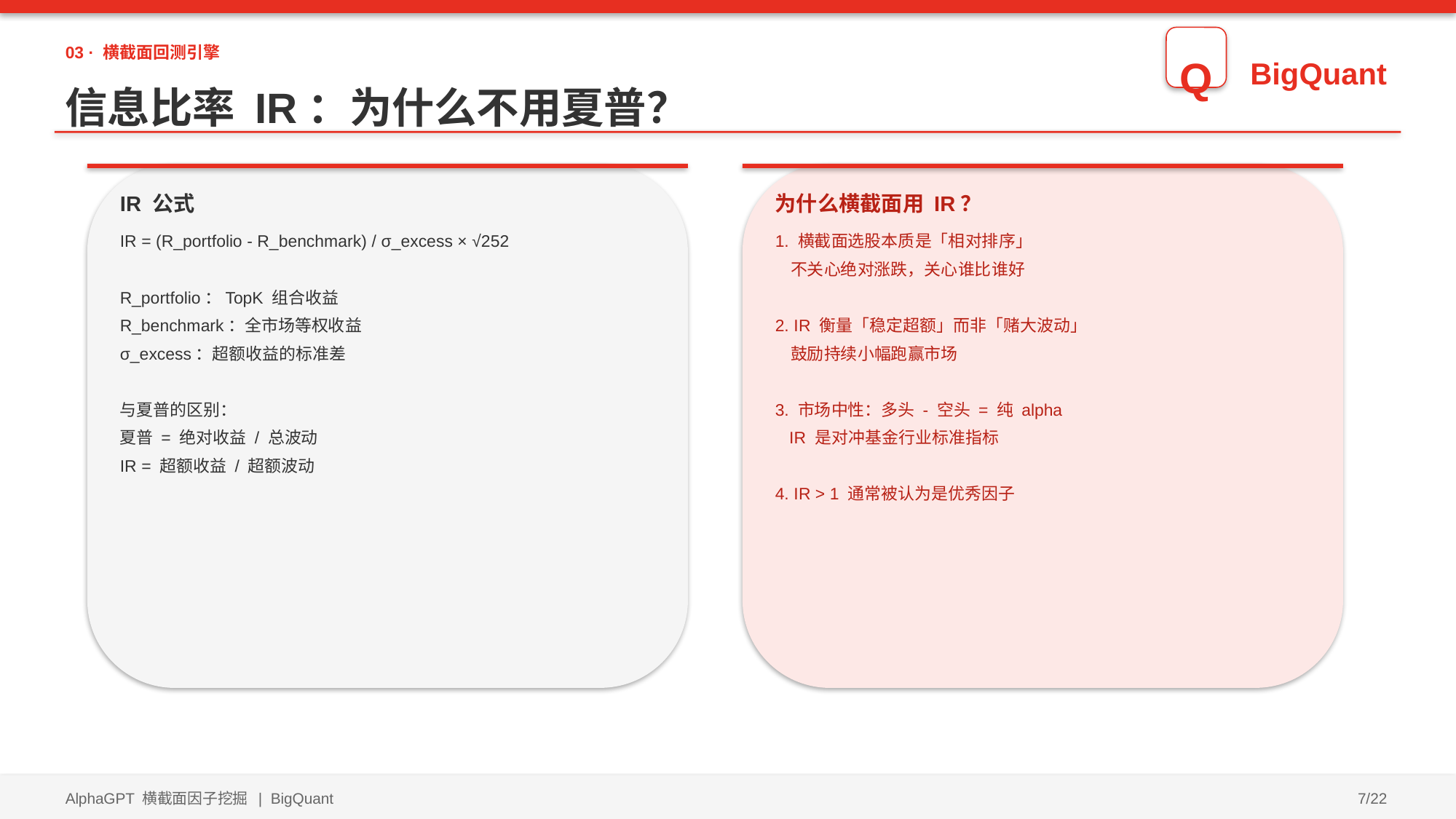

03 · 横截面回测引擎
Q
BigQuant
信息比率 IR：为什么不用夏普？

IR 公式
为什么横截面用 IR？
IR = (R_portfolio - R_benchmark) / σ_excess × √252

R_portfolio：TopK 组合收益
R_benchmark：全市场等权收益
σ_excess：超额收益的标准差

与夏普的区别：
夏普 = 绝对收益 / 总波动
IR = 超额收益 / 超额波动
1. 横截面选股本质是「相对排序」
   不关心绝对涨跌，关心谁比谁好

2. IR 衡量「稳定超额」而非「赌大波动」
   鼓励持续小幅跑赢市场

3. 市场中性：多头 - 空头 = 纯 alpha
   IR 是对冲基金行业标准指标

4. IR > 1 通常被认为是优秀因子

AlphaGPT 横截面因子挖掘  |  BigQuant
7/22